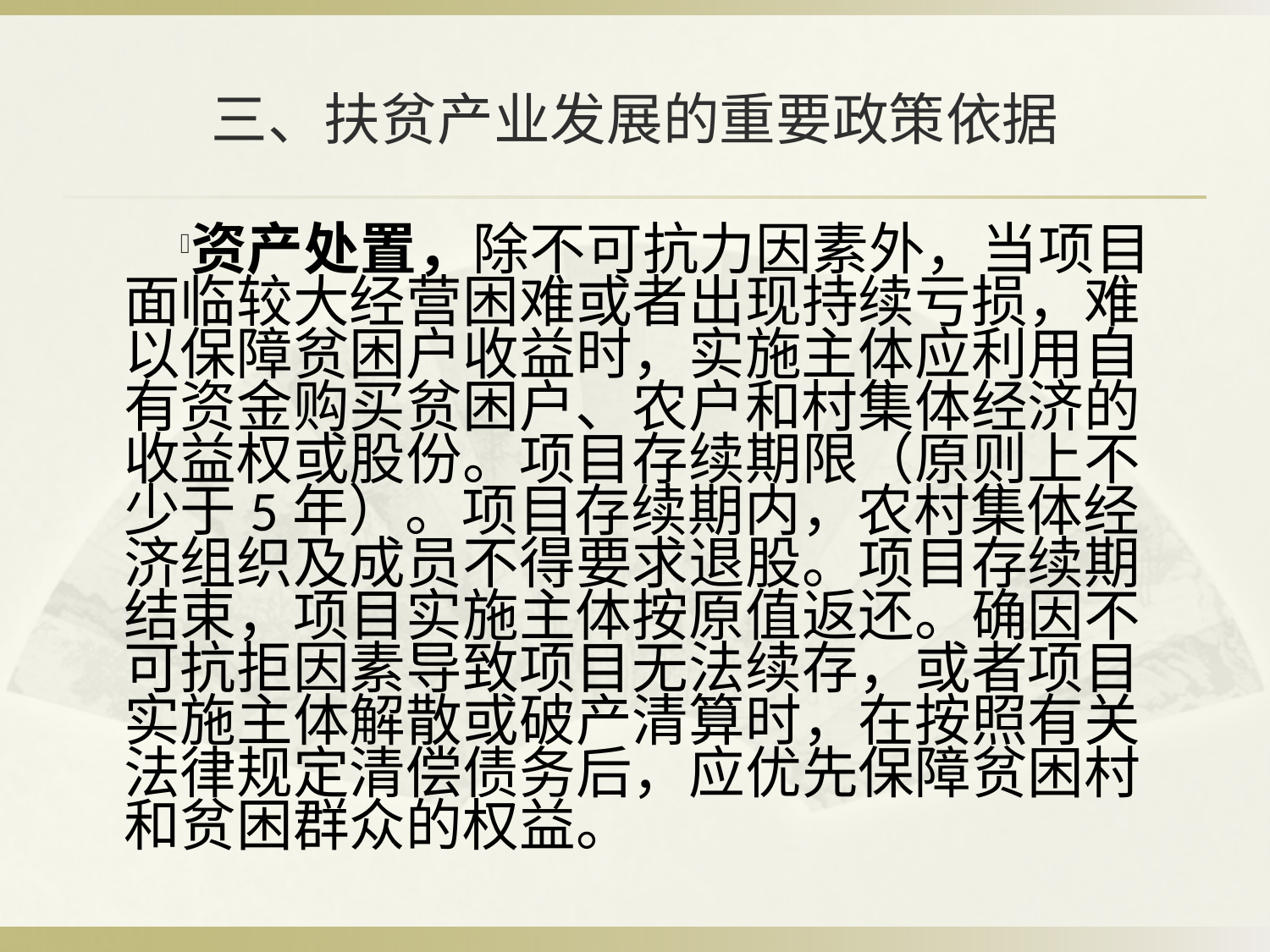

# 三、扶贫产业发展的重要政策依据
资产处置，除不可抗力因素外，当项目面临较大经营困难或者出现持续亏损，难以保障贫困户收益时，实施主体应利用自有资金购买贫困户、农户和村集体经济的收益权或股份。项目存续期限（原则上不少于5年）。项目存续期内，农村集体经济组织及成员不得要求退股。项目存续期结束，项目实施主体按原值返还。确因不可抗拒因素导致项目无法续存，或者项目实施主体解散或破产清算时，在按照有关法律规定清偿债务后，应优先保障贫困村和贫困群众的权益。